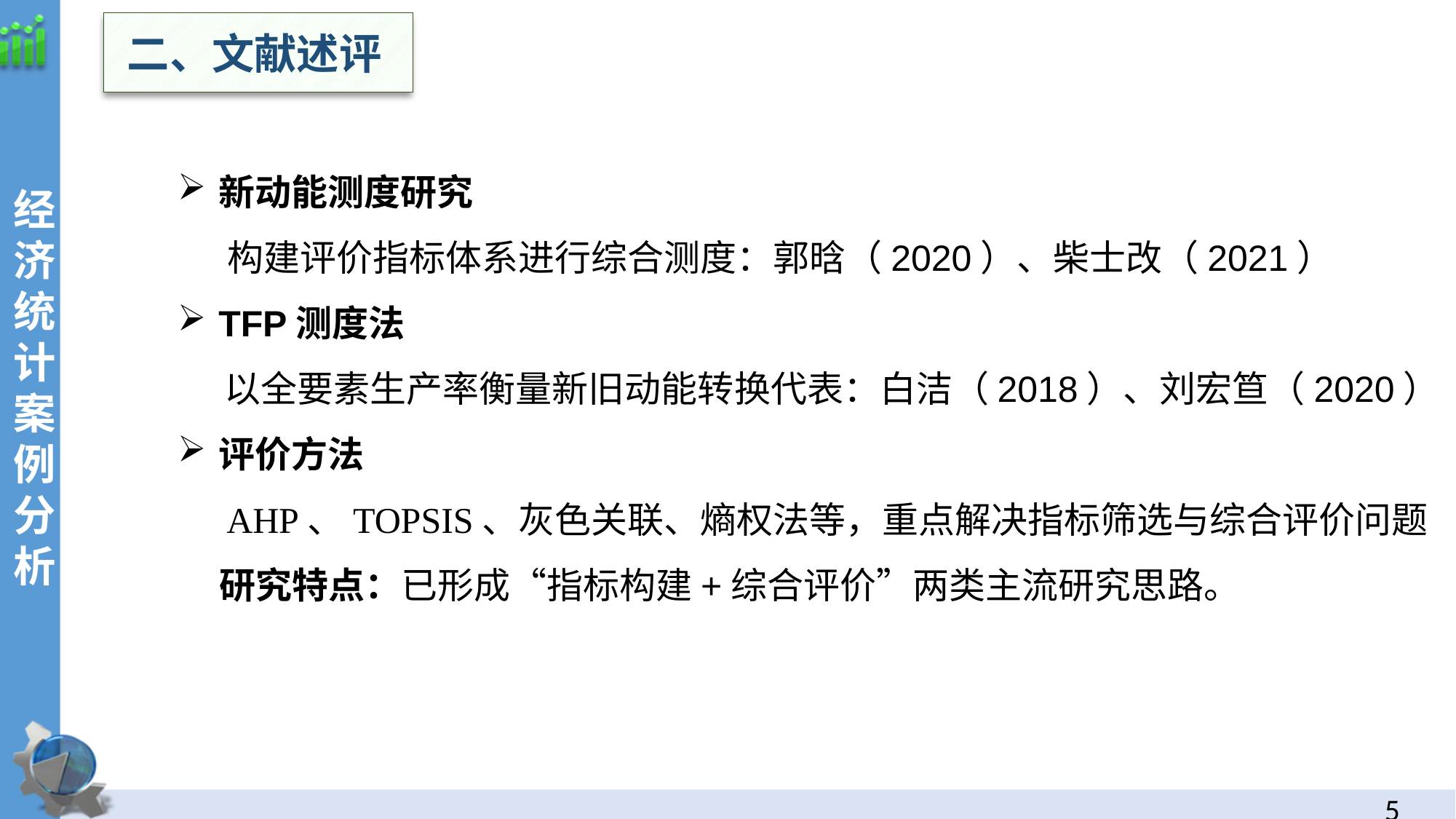

二、文献述评

经济统计案例分析
新动能测度研究
     构建评价指标体系进行综合测度：郭晗（2020）、柴士改（2021）
TFP测度法
        以全要素生产率衡量新旧动能转换代表：白洁（2018）、刘宏笪（2020）
评价方法
     AHP、TOPSIS、灰色关联、熵权法等，重点解决指标筛选与综合评价问题
    研究特点：已形成“指标构建+综合评价”两类主流研究思路。

5